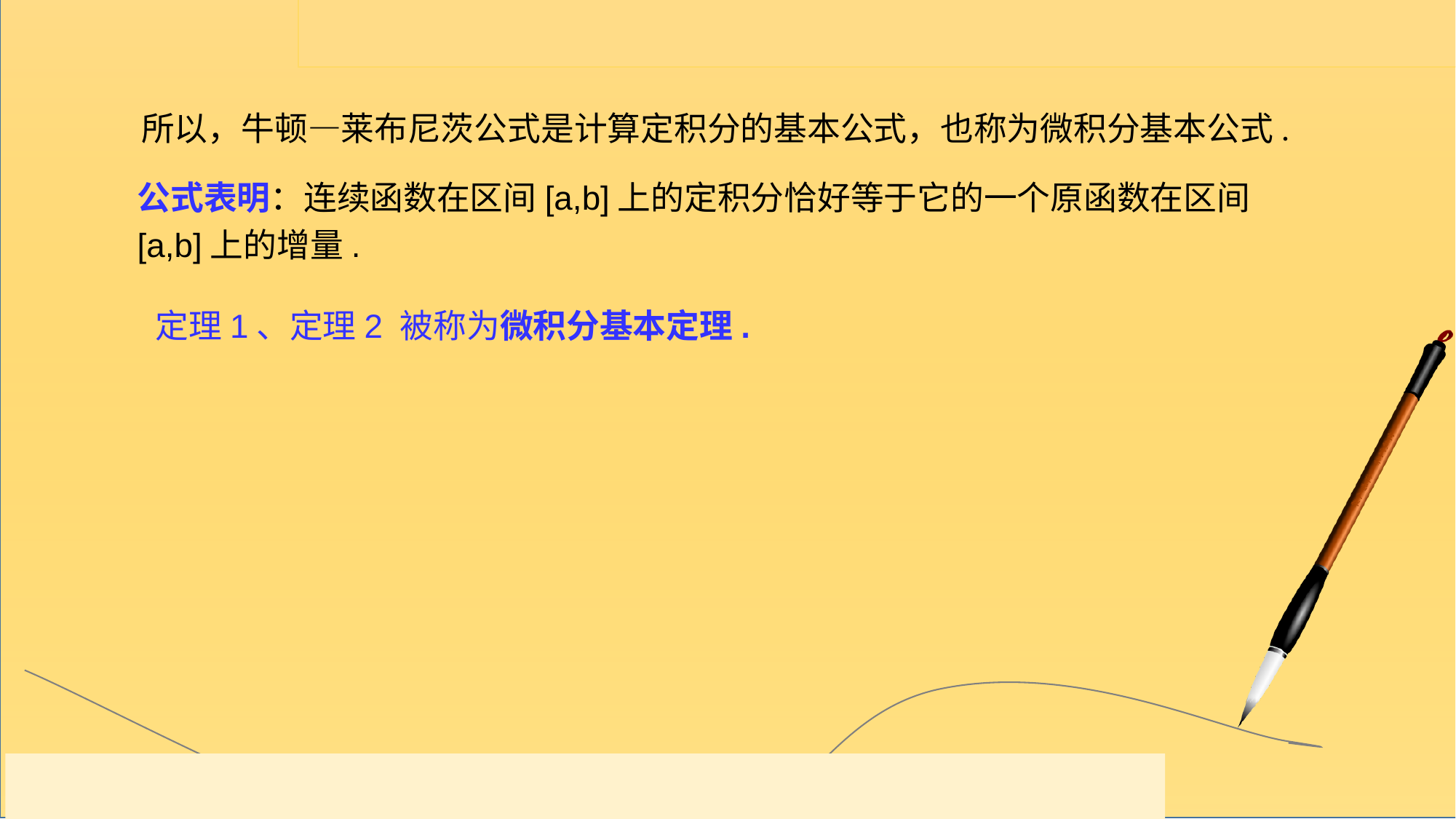

所以，牛顿—莱布尼茨公式是计算定积分的基本公式，也称为微积分基本公式.
公式表明：连续函数在区间[a,b]上的定积分恰好等于它的一个原函数在区间[a,b]上的增量.
定理1、定理2 被称为微积分基本定理.